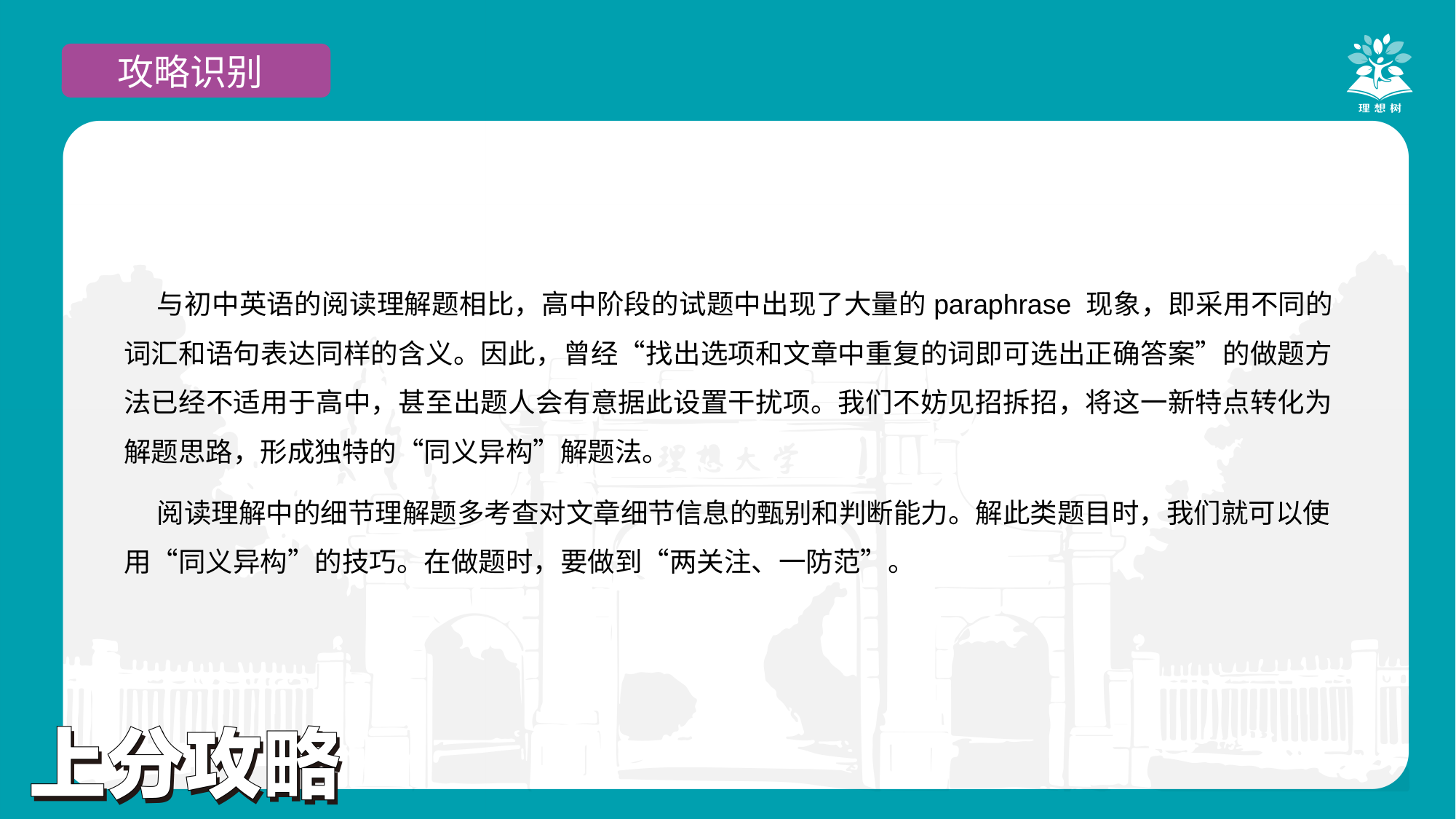

攻略识别
与初中英语的阅读理解题相比，高中阶段的试题中出现了大量的paraphrase 现象，即采用不同的词汇和语句表达同样的含义。因此，曾经“找出选项和文章中重复的词即可选出正确答案”的做题方法已经不适用于高中，甚至出题人会有意据此设置干扰项。我们不妨见招拆招，将这一新特点转化为解题思路，形成独特的“同义异构”解题法。
阅读理解中的细节理解题多考查对文章细节信息的甄别和判断能力。解此类题目时，我们就可以使用“同义异构”的技巧。在做题时，要做到“两关注、一防范”。